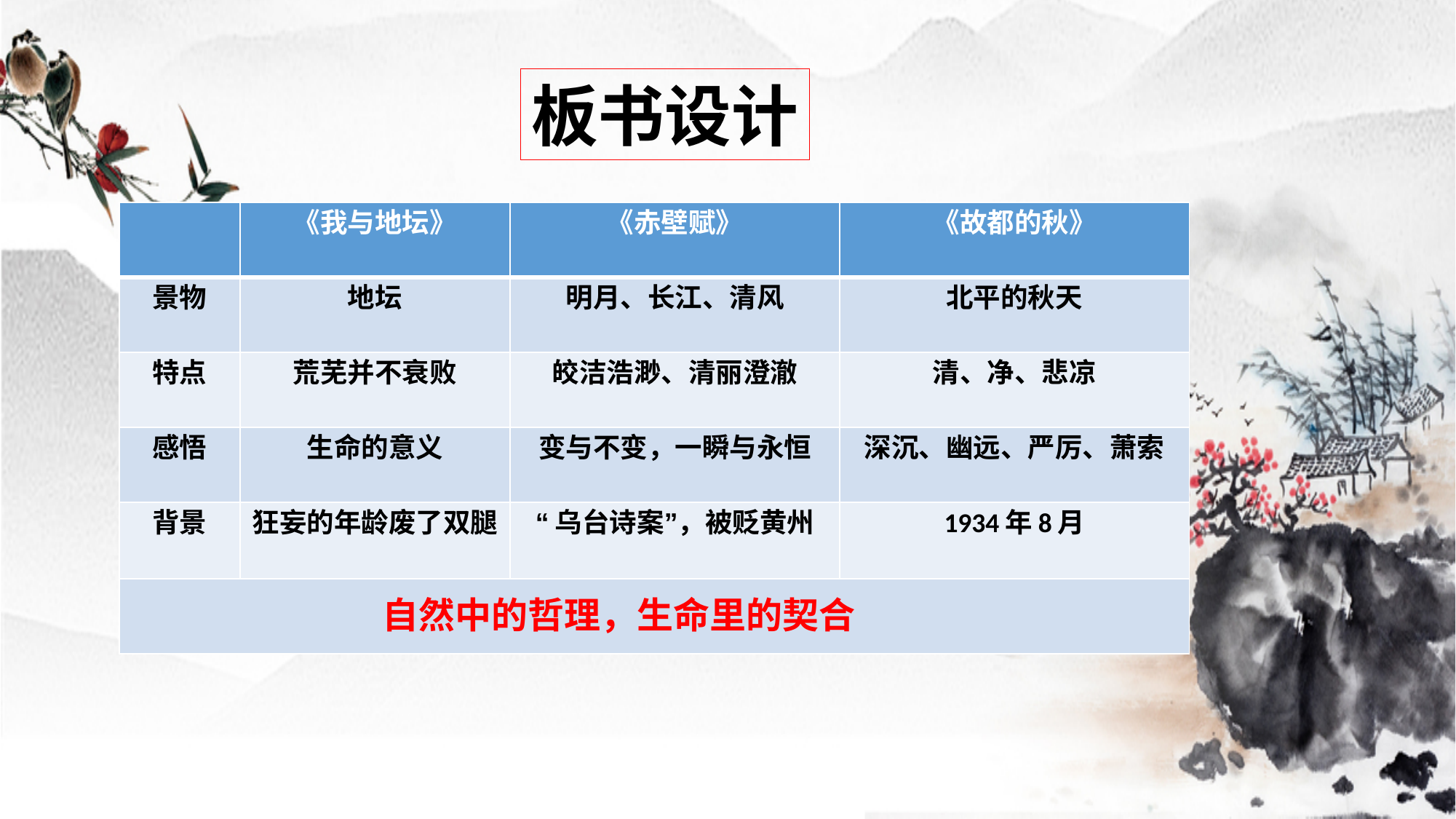

板书设计
|  | 《我与地坛》 | 《赤壁赋》 | 《故都的秋》 |
| --- | --- | --- | --- |
| 景物 | 地坛 | 明月、长江、清风 | 北平的秋天 |
| 特点 | 荒芜并不衰败 | 皎洁浩渺、清丽澄澈 | 清、净、悲凉 |
| 感悟 | 生命的意义 | 变与不变，一瞬与永恒 | 深沉、幽远、严厉、萧索 |
| 背景 | 狂妄的年龄废了双腿 | “乌台诗案”，被贬黄州 | 1934年8月 |
|  |  |  |  |
自然中的哲理，生命里的契合